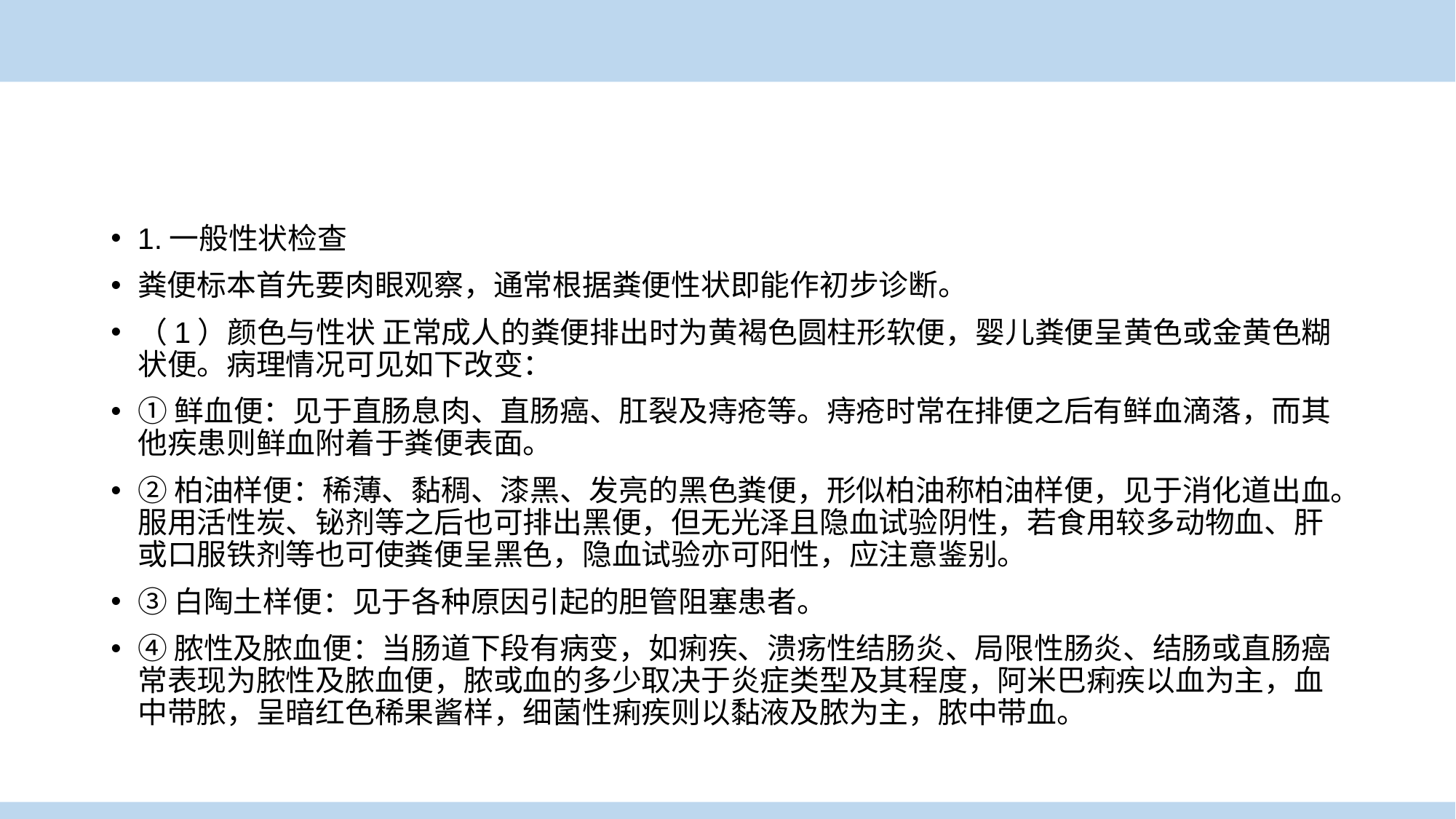

1.一般性状检查
粪便标本首先要肉眼观察，通常根据粪便性状即能作初步诊断。
（1）颜色与性状 正常成人的粪便排出时为黄褐色圆柱形软便，婴儿粪便呈黄色或金黄色糊状便。病理情况可见如下改变：
①鲜血便：见于直肠息肉、直肠癌、肛裂及痔疮等。痔疮时常在排便之后有鲜血滴落，而其他疾患则鲜血附着于粪便表面。
②柏油样便：稀薄、黏稠、漆黑、发亮的黑色粪便，形似柏油称柏油样便，见于消化道出血。服用活性炭、铋剂等之后也可排出黑便，但无光泽且隐血试验阴性，若食用较多动物血、肝或口服铁剂等也可使粪便呈黑色，隐血试验亦可阳性，应注意鉴别。
③白陶土样便：见于各种原因引起的胆管阻塞患者。
④脓性及脓血便：当肠道下段有病变，如痢疾、溃疡性结肠炎、局限性肠炎、结肠或直肠癌常表现为脓性及脓血便，脓或血的多少取决于炎症类型及其程度，阿米巴痢疾以血为主，血中带脓，呈暗红色稀果酱样，细菌性痢疾则以黏液及脓为主，脓中带血。